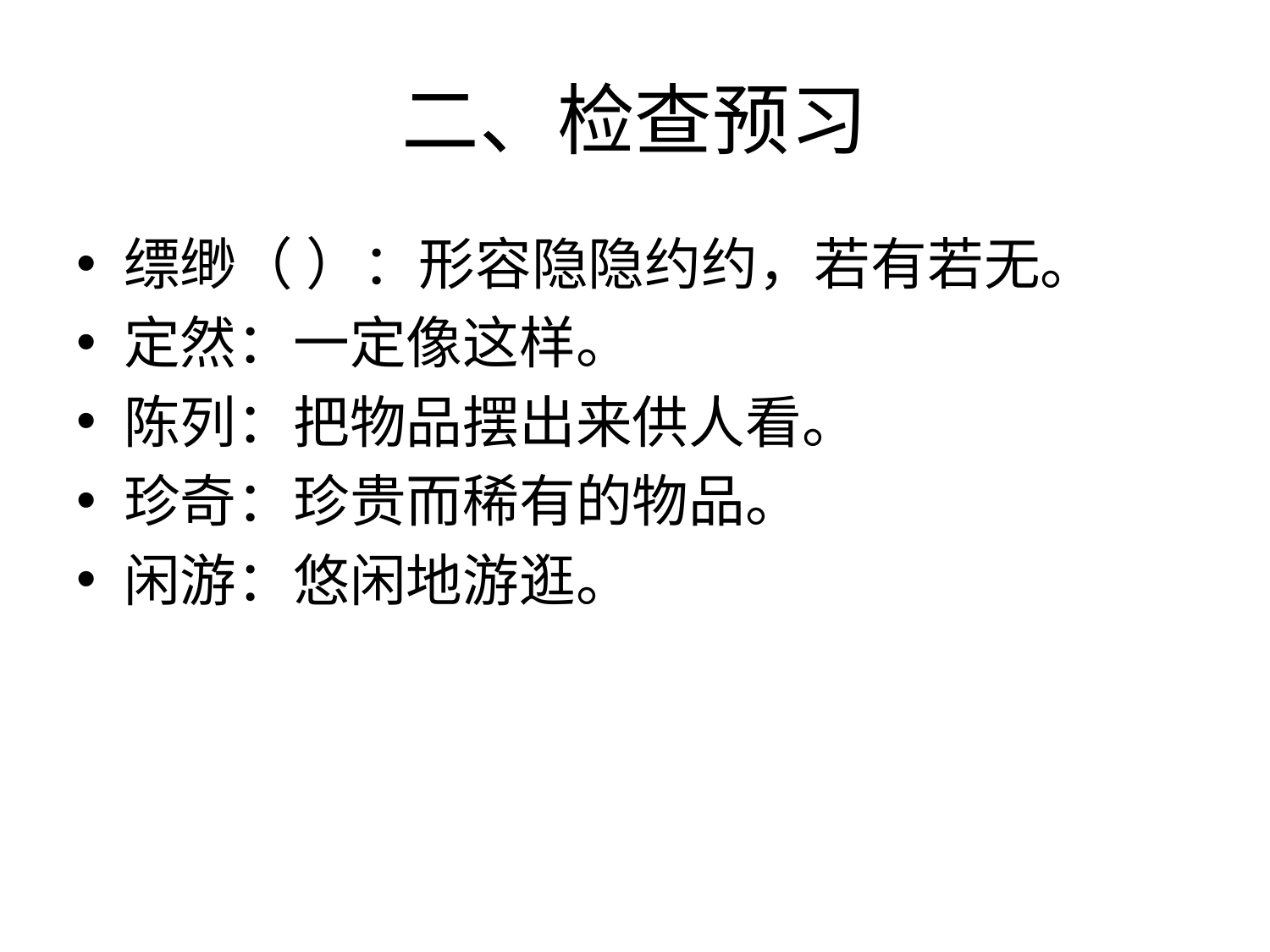

# 二、检查预习
缥缈（ ）：形容隐隐约约，若有若无。
定然：一定像这样。
陈列：把物品摆出来供人看。
珍奇：珍贵而稀有的物品。
闲游：悠闲地游逛。